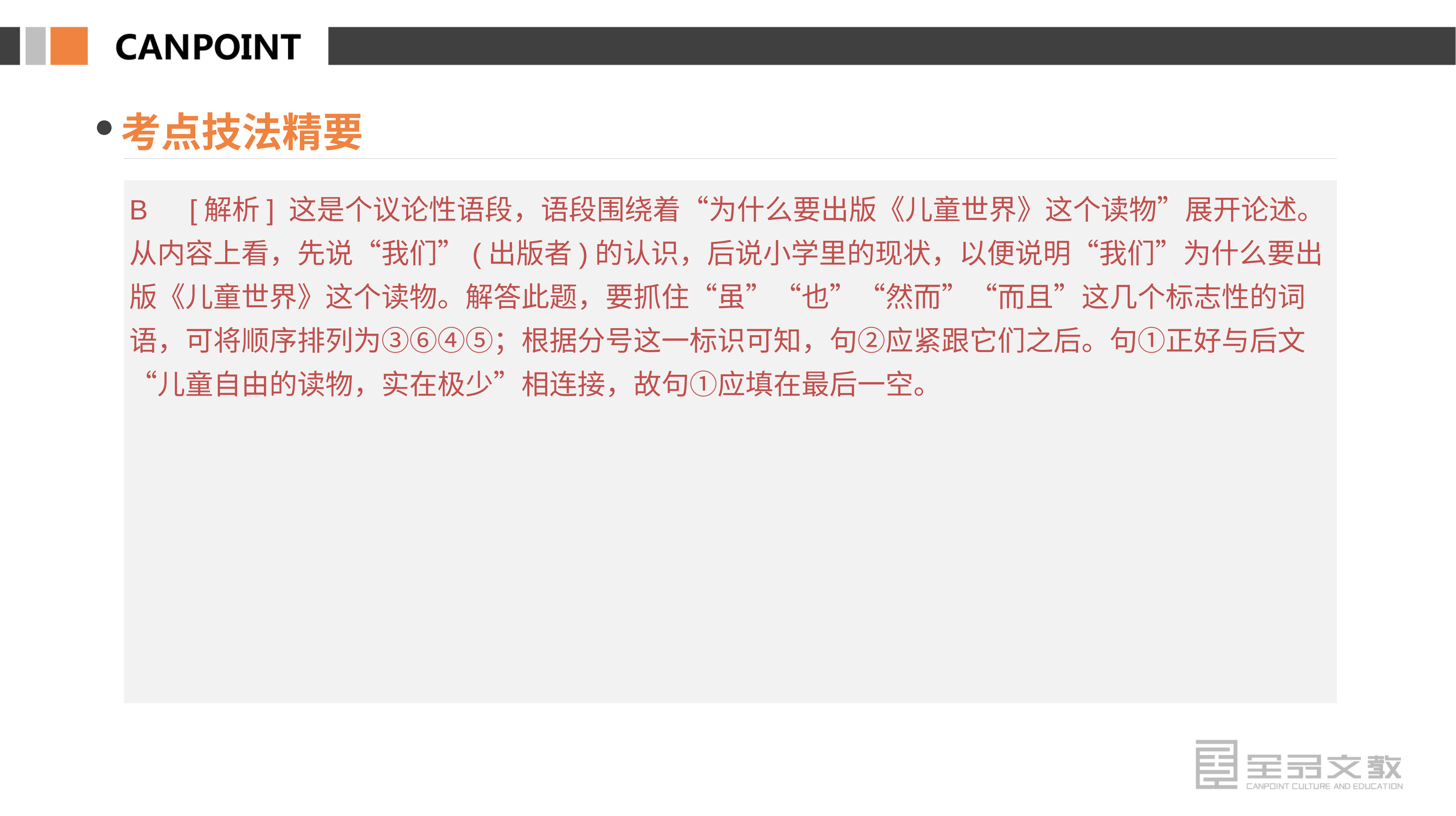

考点技法精要

B　[解析] 这是个议论性语段，语段围绕着“为什么要出版《儿童世界》这个读物”展开论述。从内容上看，先说“我们”(出版者)的认识，后说小学里的现状，以便说明“我们”为什么要出版《儿童世界》这个读物。解答此题，要抓住“虽”“也”“然而”“而且”这几个标志性的词语，可将顺序排列为③⑥④⑤；根据分号这一标识可知，句②应紧跟它们之后。句①正好与后文“儿童自由的读物，实在极少”相连接，故句①应填在最后一空。